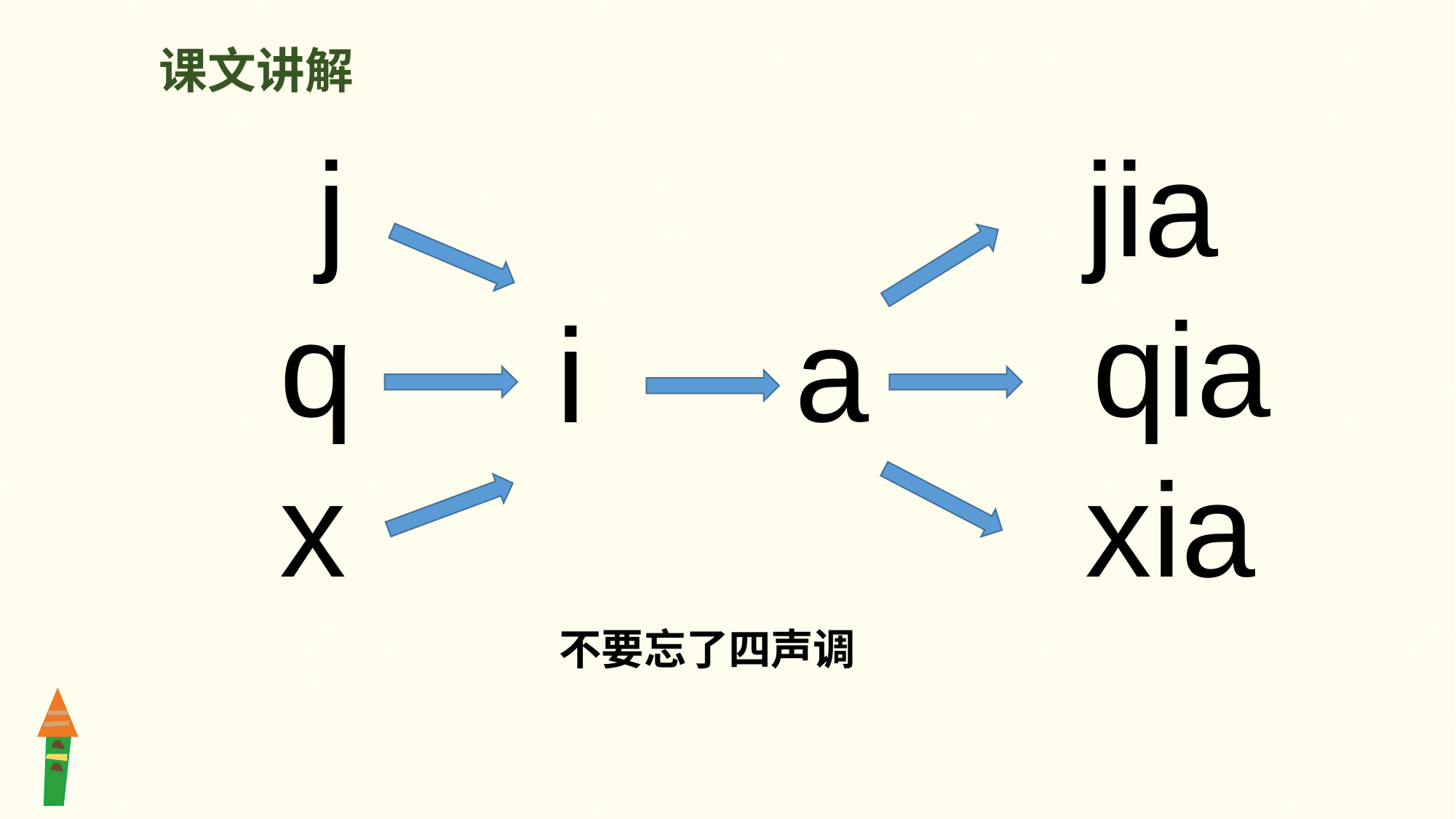

课文讲解
   j                    jia
  q                    qia
  x                    xia

a
i

不要忘了四声调